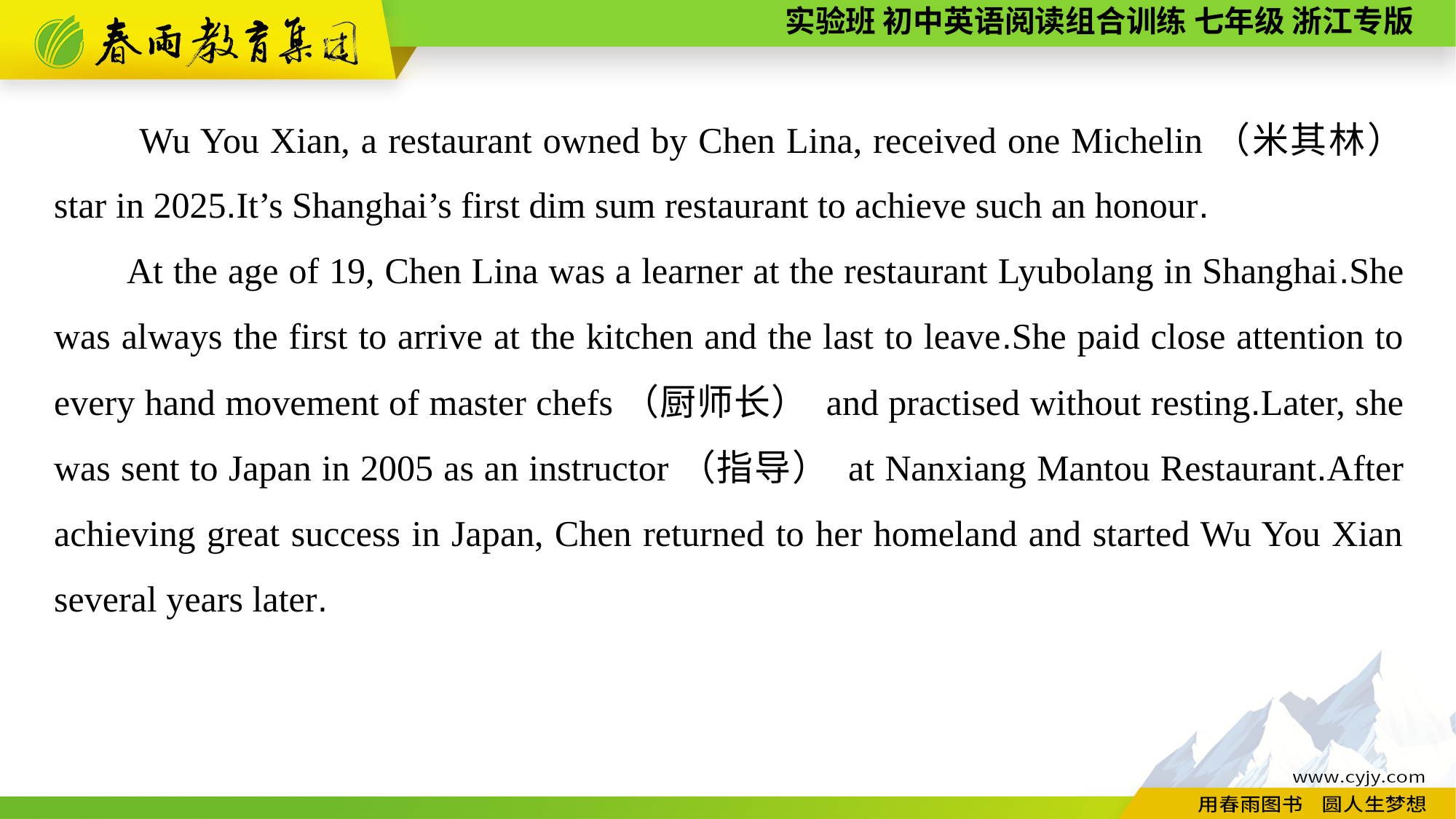

Wu You Xian, a restaurant owned by Chen Lina, received one Michelin（米其林） star in 2025.It’s Shanghai’s first dim sum restaurant to achieve such an honour.
At the age of 19, Chen Lina was a learner at the restaurant Lyubolang in Shanghai.She was always the first to arrive at the kitchen and the last to leave.She paid close attention to every hand movement of master chefs（厨师长） and practised without resting.Later, she was sent to Japan in 2005 as an instructor（指导） at Nanxiang Mantou Restaurant.After achieving great success in Japan, Chen returned to her homeland and started Wu You Xian several years later.